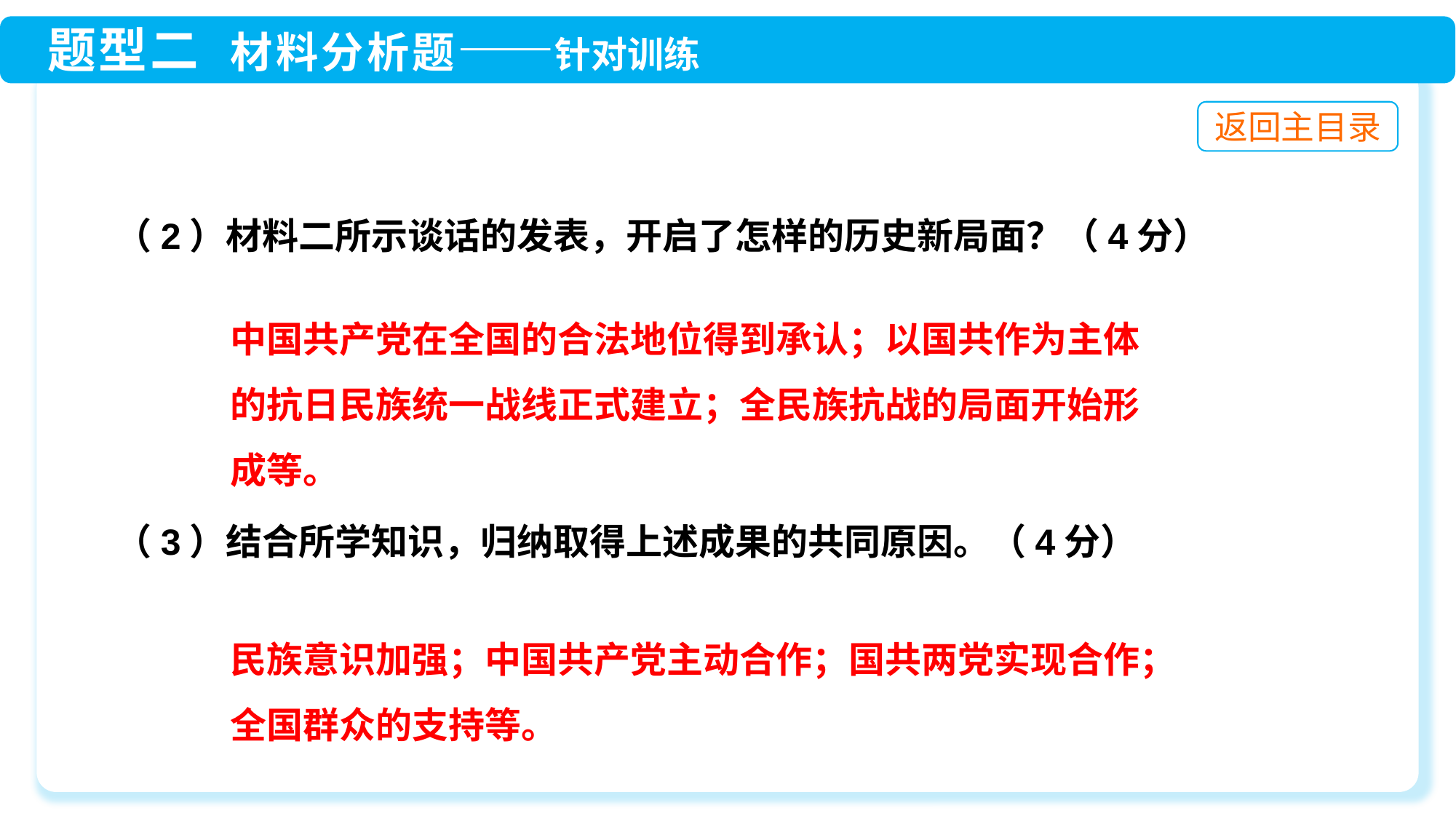

（2）材料二所示谈话的发表，开启了怎样的历史新局面？（4分）

（3）结合所学知识，归纳取得上述成果的共同原因。（4分）
中国共产党在全国的合法地位得到承认；以国共作为主体的抗日民族统一战线正式建立；全民族抗战的局面开始形成等。
民族意识加强；中国共产党主动合作；国共两党实现合作；全国群众的支持等。